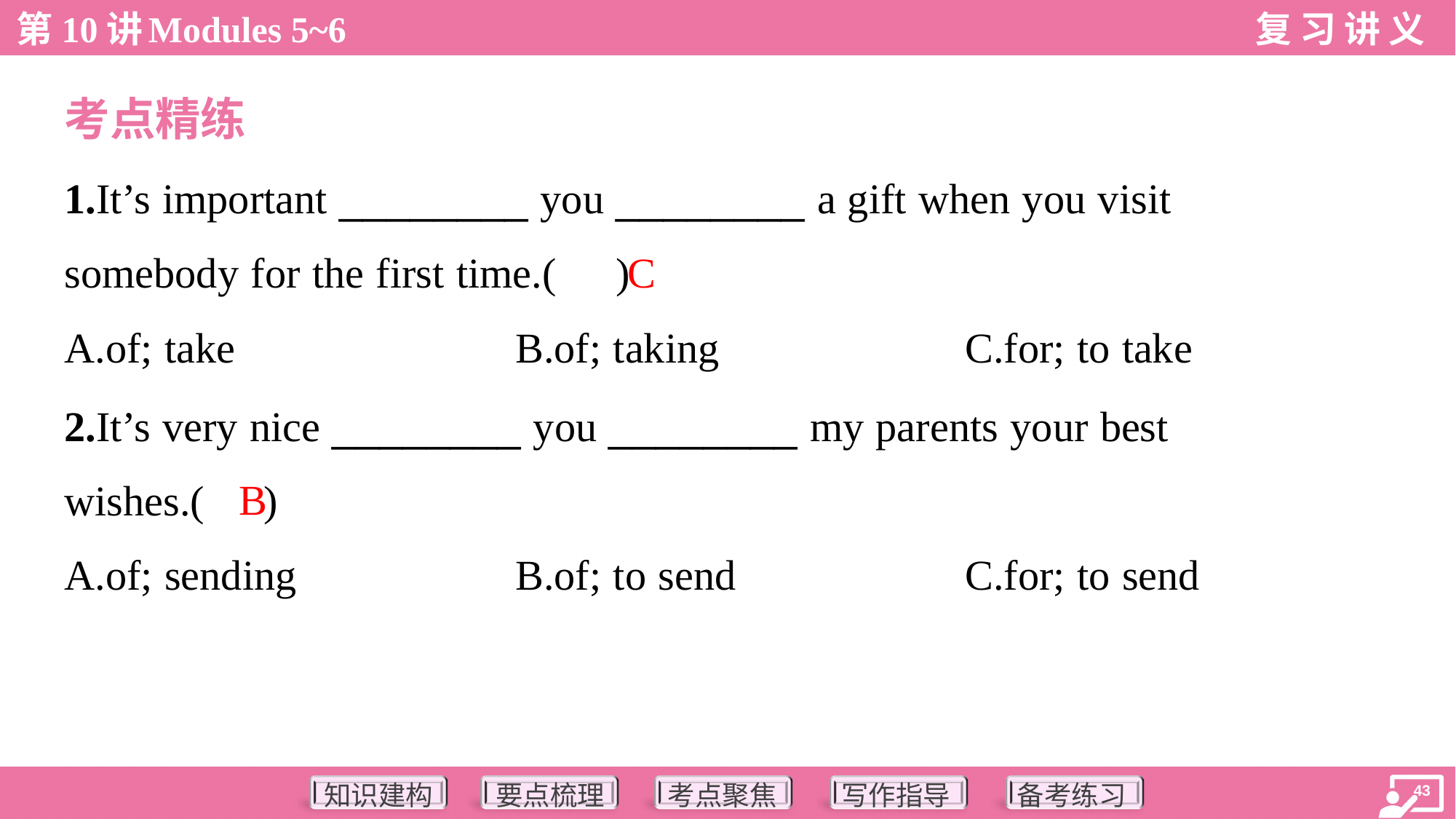

考点精练
1.It’s important ________ you ________ a gift when you visit
somebody for the first time.(     )
C
A.of; take	B.of; taking	C.for; to take
2.It’s very nice ________ you ________ my parents your best
wishes.(     )
B
A.of; sending	B.of; to send	C.for; to send